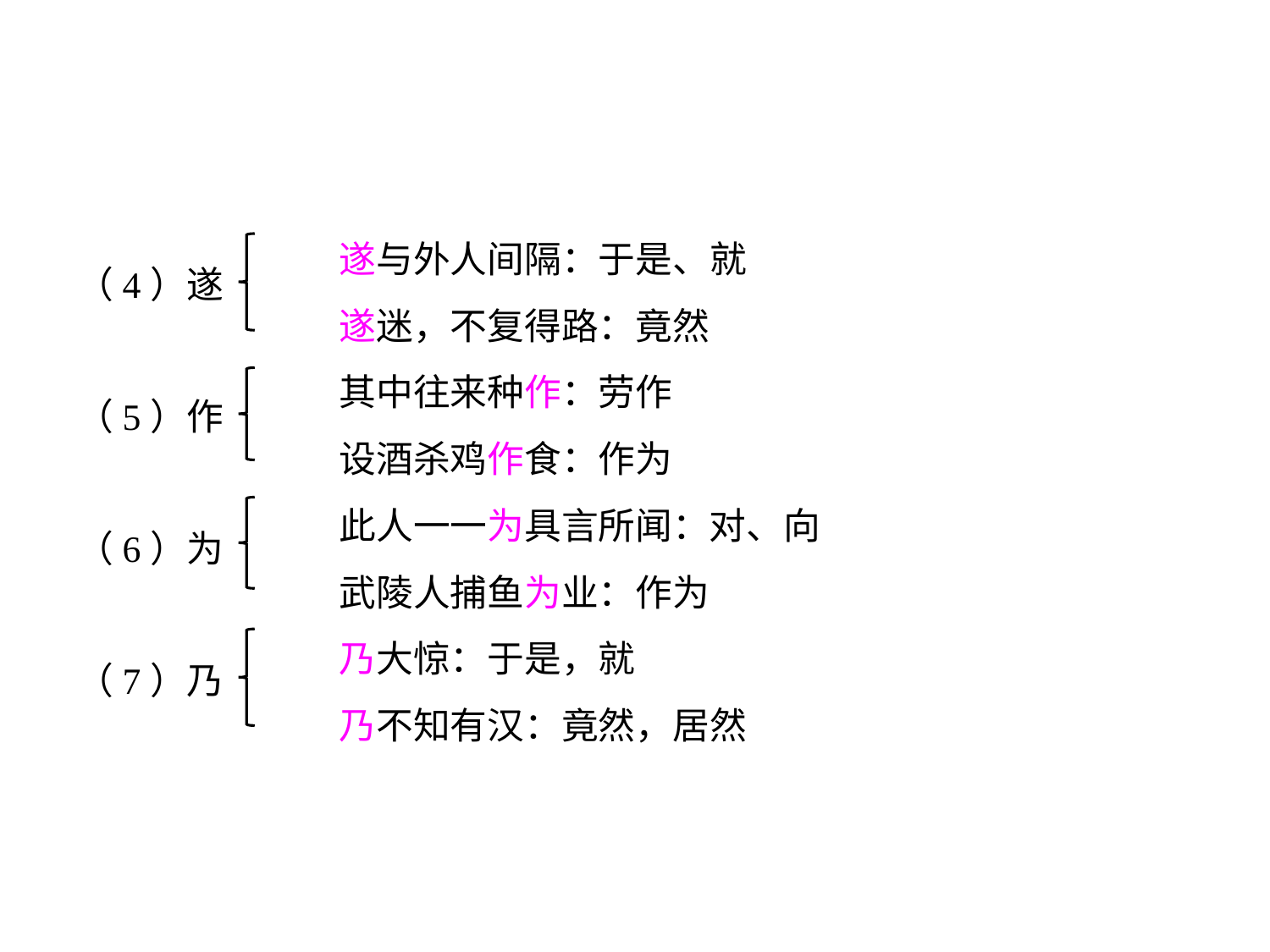

遂与外人间隔：于是、就
		遂迷，不复得路：竟然
		其中往来种作：劳作
		设酒杀鸡作食：作为
		此人一一为具言所闻：对、向
		武陵人捕鱼为业：作为
		乃大惊：于是，就
		乃不知有汉：竟然，居然

（4）遂

（5）作

（6）为

（7）乃